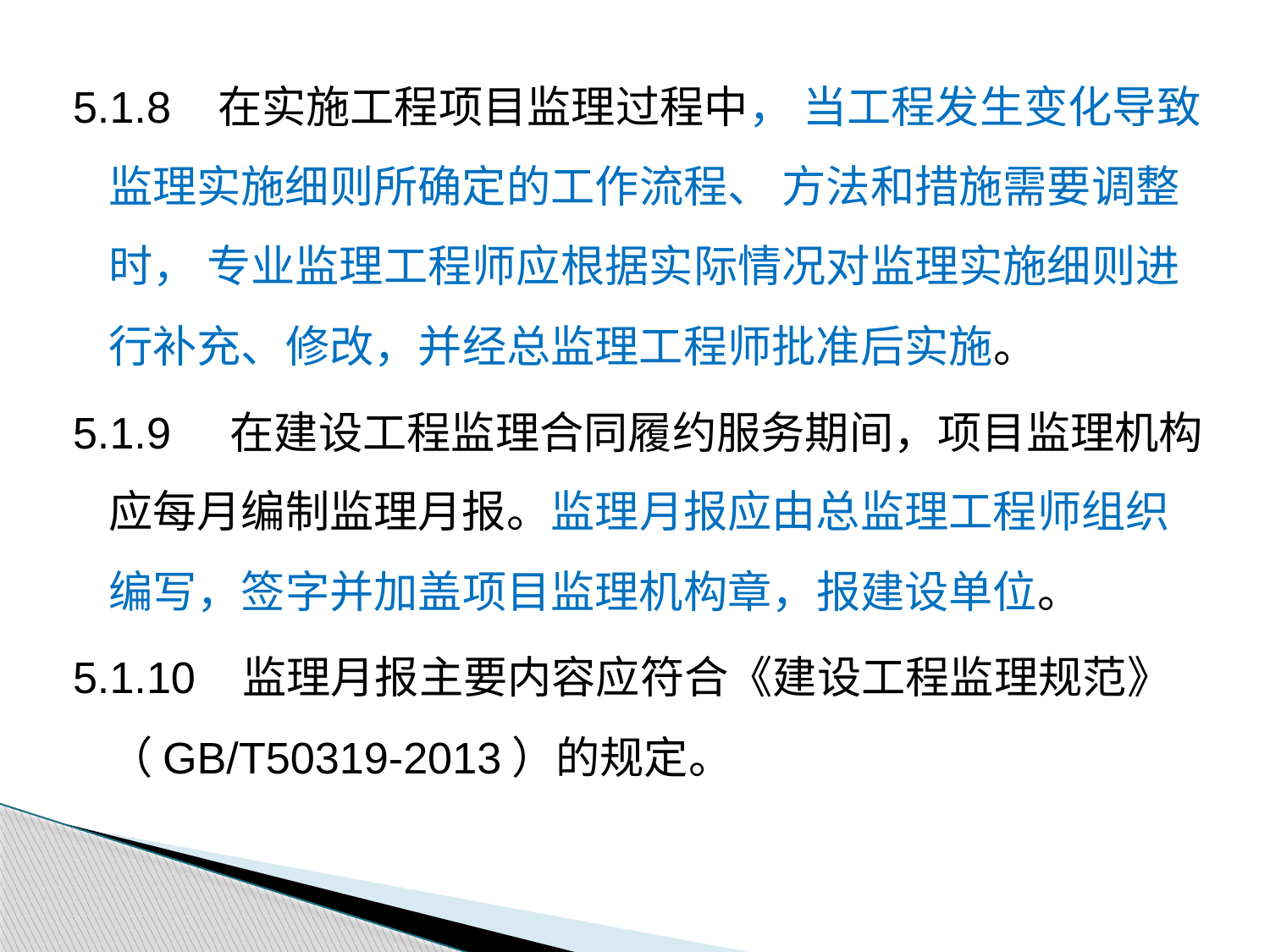

5.1.8   在实施工程项目监理过程中， 当工程发生变化导致监理实施细则所确定的工作流程、 方法和措施需要调整时， 专业监理工程师应根据实际情况对监理实施细则进行补充、修改，并经总监理工程师批准后实施。
5.1.9    在建设工程监理合同履约服务期间，项目监理机构应每月编制监理月报。监理月报应由总监理工程师组织编写，签字并加盖项目监理机构章，报建设单位。
5.1.10   监理月报主要内容应符合《建设工程监理规范》 （GB/T50319-2013）的规定。